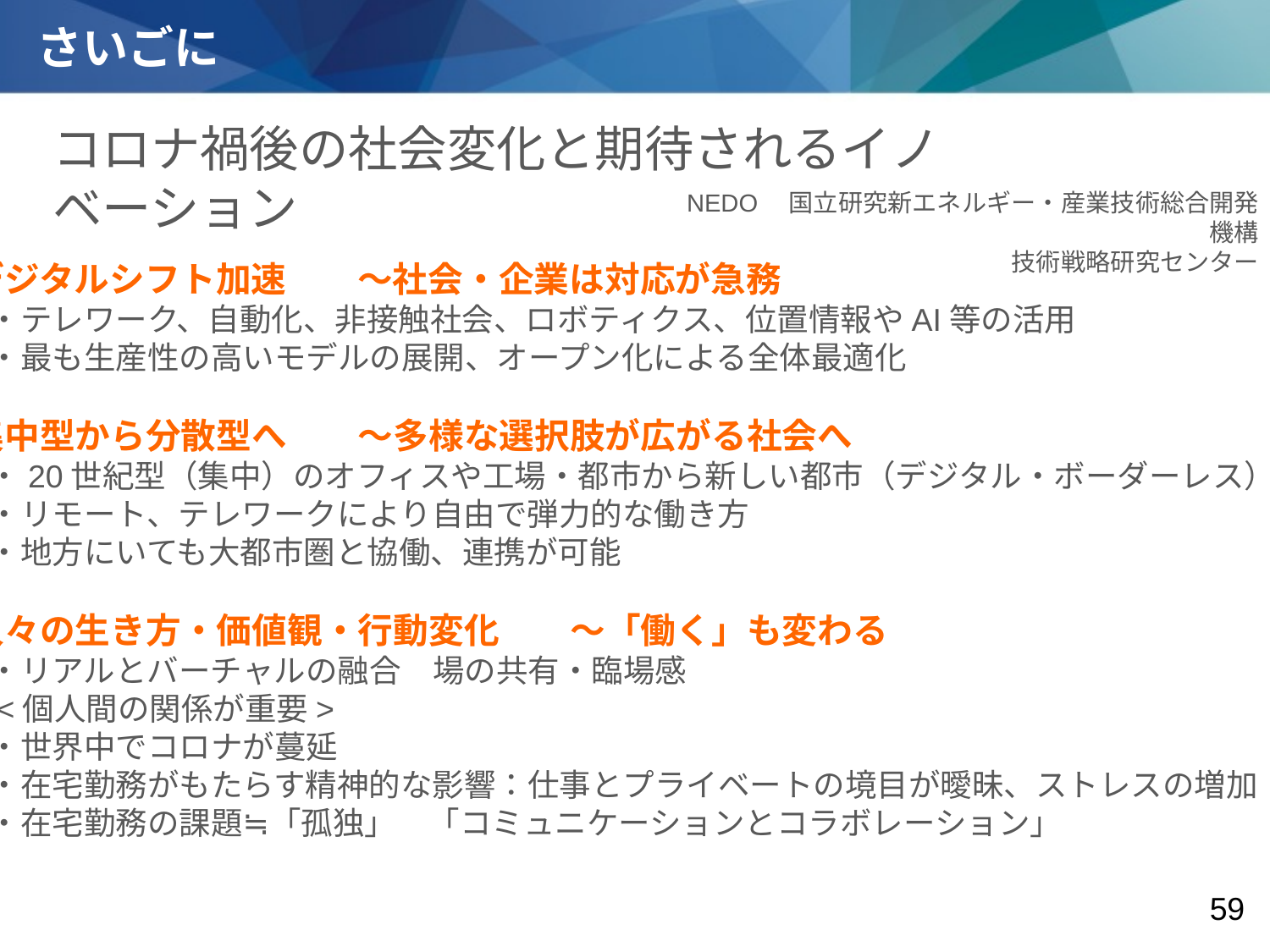

さいごに
コロナ禍後の社会変化と期待されるイノベーション
NEDO　国立研究新エネルギー・産業技術総合開発機構
技術戦略研究センター
●デジタルシフト加速　　～社会・企業は対応が急務
　　・テレワーク、自動化、非接触社会、ロボティクス、位置情報やAI等の活用
　　・最も生産性の高いモデルの展開、オープン化による全体最適化

●集中型から分散型へ　　～多様な選択肢が広がる社会へ
　　・20世紀型（集中）のオフィスや工場・都市から新しい都市（デジタル・ボーダーレス）へ転換
　　・リモート、テレワークにより自由で弾力的な働き方
　　・地方にいても大都市圏と協働、連携が可能

●人々の生き方・価値観・行動変化　　～「働く」も変わる
　　・リアルとバーチャルの融合　場の共有・臨場感
　　<個人間の関係が重要>
　　・世界中でコロナが蔓延
　　・在宅勤務がもたらす精神的な影響：仕事とプライベートの境目が曖昧、ストレスの増加
　　・在宅勤務の課題≒「孤独」　「コミュニケーションとコラボレーション」
59